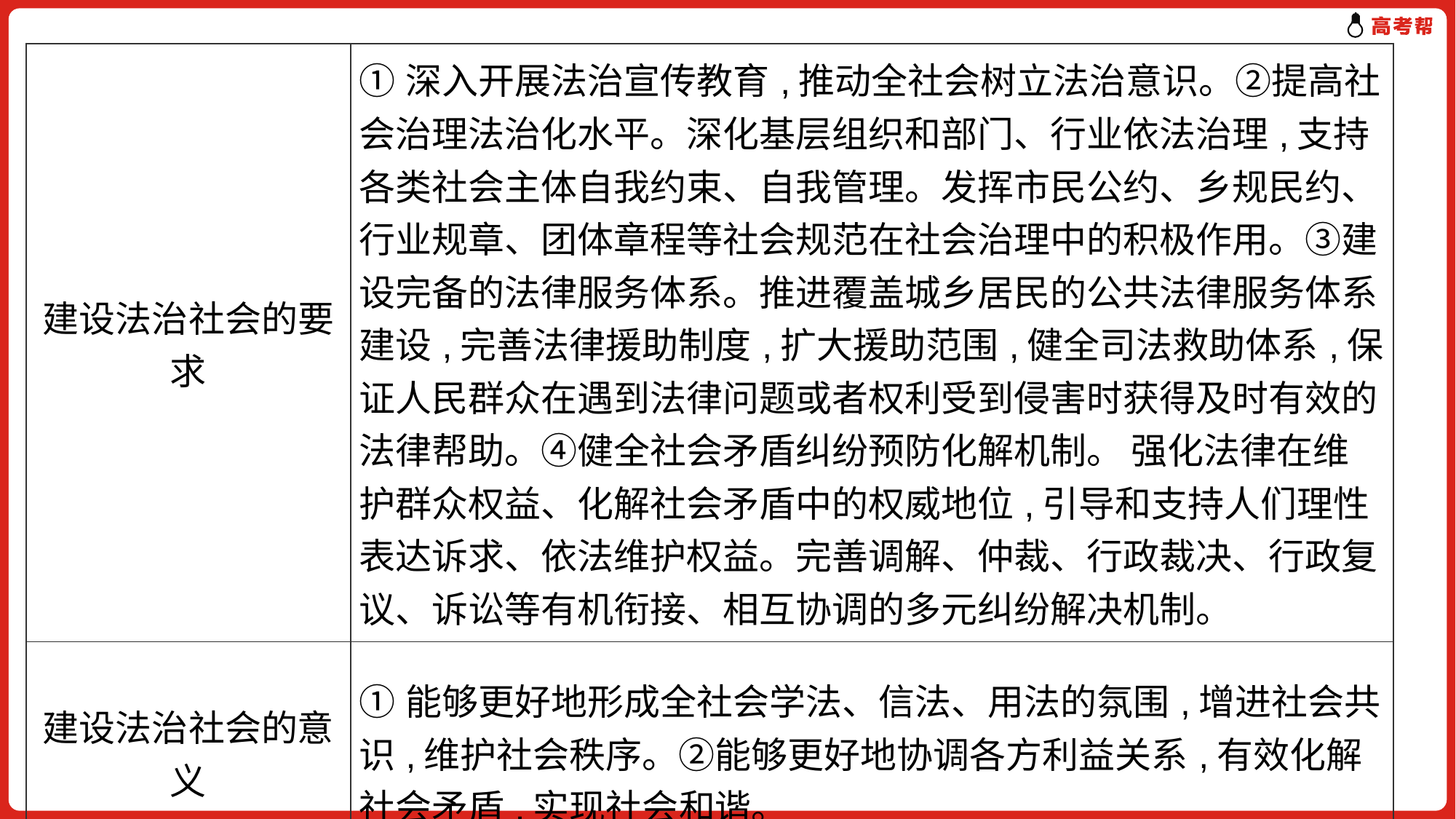

| 建设法治社会的要求 | ①深入开展法治宣传教育,推动全社会树立法治意识。②提高社会治理法治化水平。深化基层组织和部门、行业依法治理,支持各类社会主体自我约束、自我管理。发挥市民公约、乡规民约、行业规章、团体章程等社会规范在社会治理中的积极作用。③建设完备的法律服务体系。推进覆盖城乡居民的公共法律服务体系建设,完善法律援助制度,扩大援助范围,健全司法救助体系,保证人民群众在遇到法律问题或者权利受到侵害时获得及时有效的法律帮助。④健全社会矛盾纠纷预防化解机制。 强化法律在维护群众权益、化解社会矛盾中的权威地位,引导和支持人们理性表达诉求、依法维护权益。完善调解、仲裁、行政裁决、行政复议、诉讼等有机衔接、相互协调的多元纠纷解决机制。 |
| --- | --- |
| 建设法治社会的意义 | ①能够更好地形成全社会学法、信法、用法的氛围,增进社会共识,维护社会秩序。②能够更好地协调各方利益关系,有效化解社会矛盾,实现社会和谐。 |